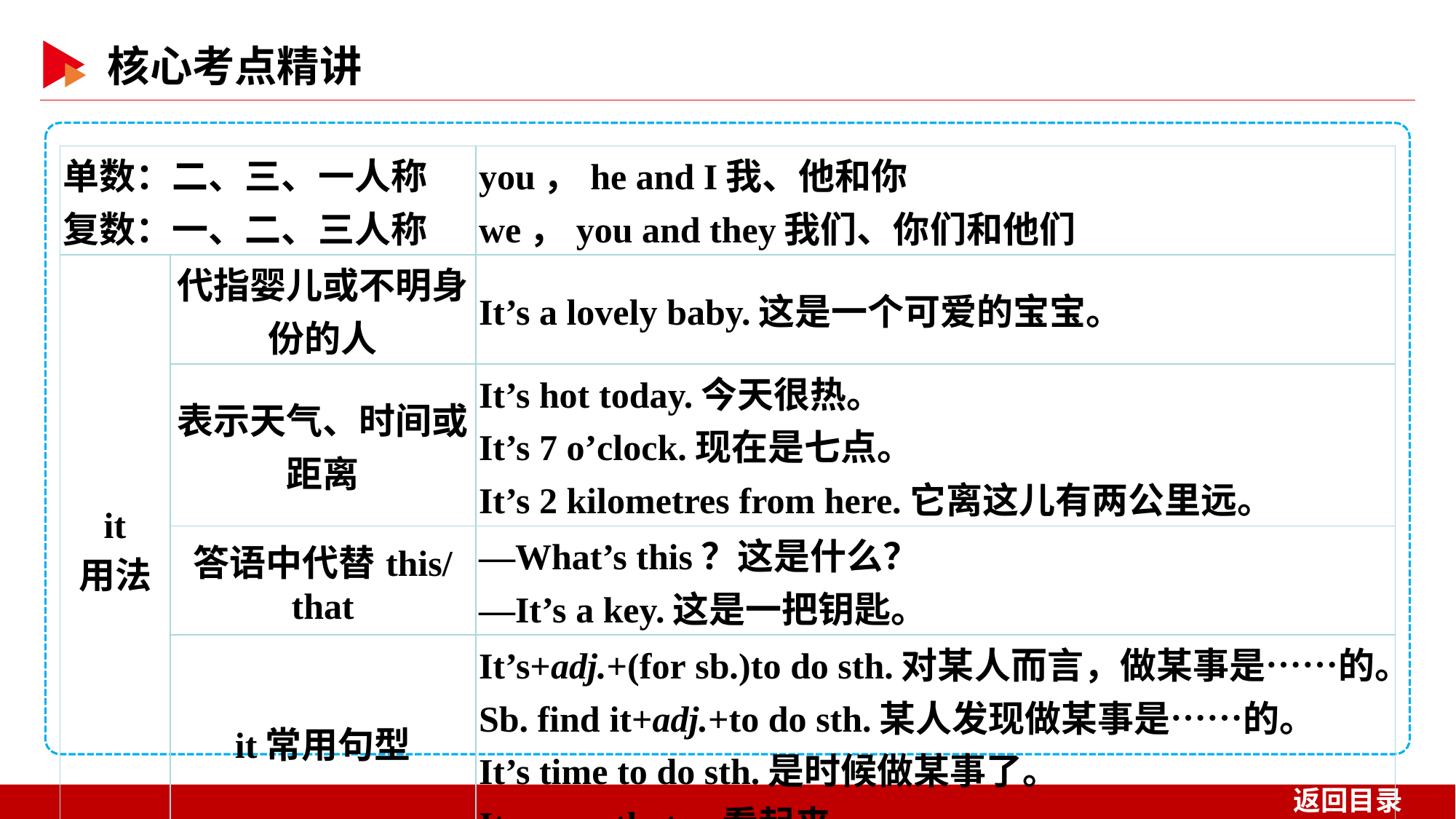

| 单数：二、三、一人称 复数：一、二、三人称 |  | you，he and I我、他和你 we，you and they我们、你们和他们 |
| --- | --- | --- |
| it 用法 | 代指婴儿或不明身份的人 | It’s a lovely baby.这是一个可爱的宝宝。 |
|  | 表示天气、时间或距离 | It’s hot today.今天很热。 It’s 7 o’clock.现在是七点。 It’s 2 kilometres from here.它离这儿有两公里远。 |
|  | 答语中代替this/that | —What’s this？这是什么？ —It’s a key.这是一把钥匙。 |
|  | it常用句型 | It’s+adj.+(for sb.)to do sth.对某人而言，做某事是……的。 Sb. find it+adj.+to do sth.某人发现做某事是……的。 It’s time to do sth.是时候做某事了。 It seems that ...看起来…… |